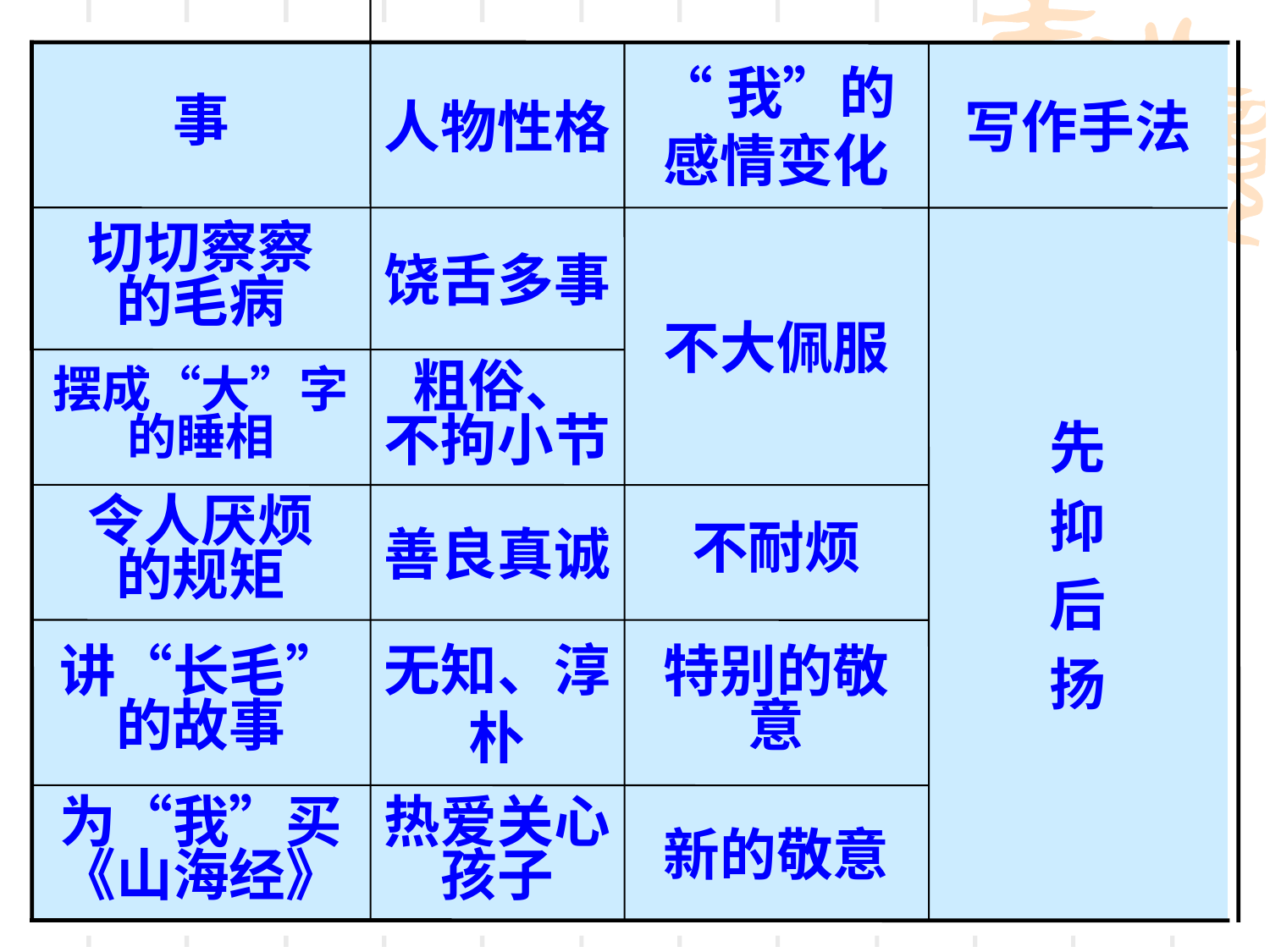

事

人物性格
“我”的感情变化

写作手法

切切察察
的毛病

饶舌多事
不大佩服
先
抑
后
扬
摆成“大”字
的睡相

粗俗、
不拘小节
令人厌烦
的规矩

善良真诚
不耐烦
讲“长毛”
的故事

无知、淳朴
特别的敬意
为“我”买
《山海经》

热爱关心
孩子
新的敬意